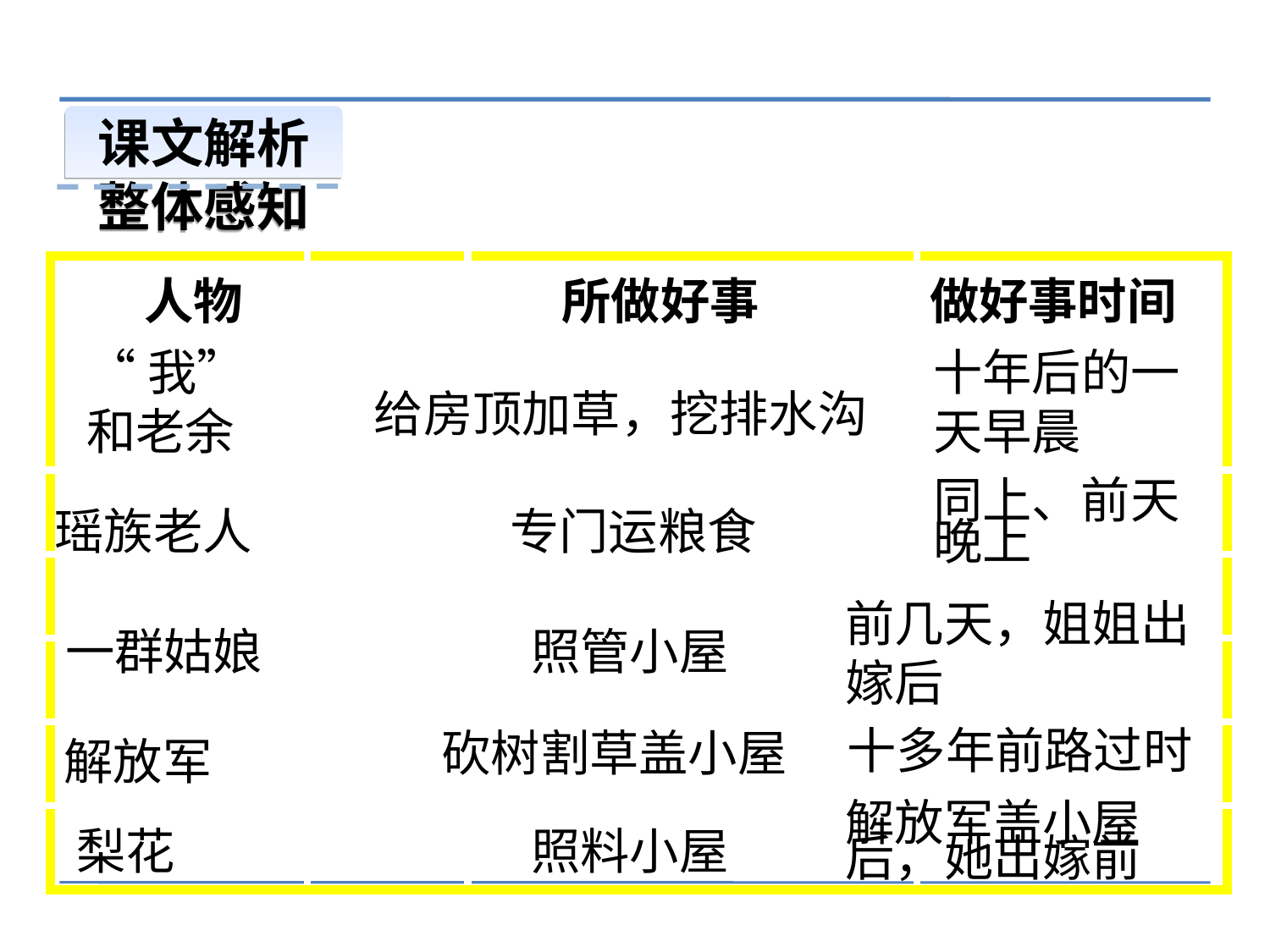

课文解析
整体感知

| 人物 |  | 所做好事 | 做好事时间 |
| --- | --- | --- | --- |
|  |  |  |  |
|  |  |  |  |
|  |  |  |  |
|  |  |  |  |
|  |  |  |  |
“我”和老余
十年后的一天早晨
给房顶加草，挖排水沟
同上、前天晚上
瑶族老人
专门运粮食

前几天，姐姐出嫁后
一群姑娘
照管小屋
 十多年前路过时
砍树割草盖小屋
解放军
解放军盖小屋后，她出嫁前
梨花
照料小屋